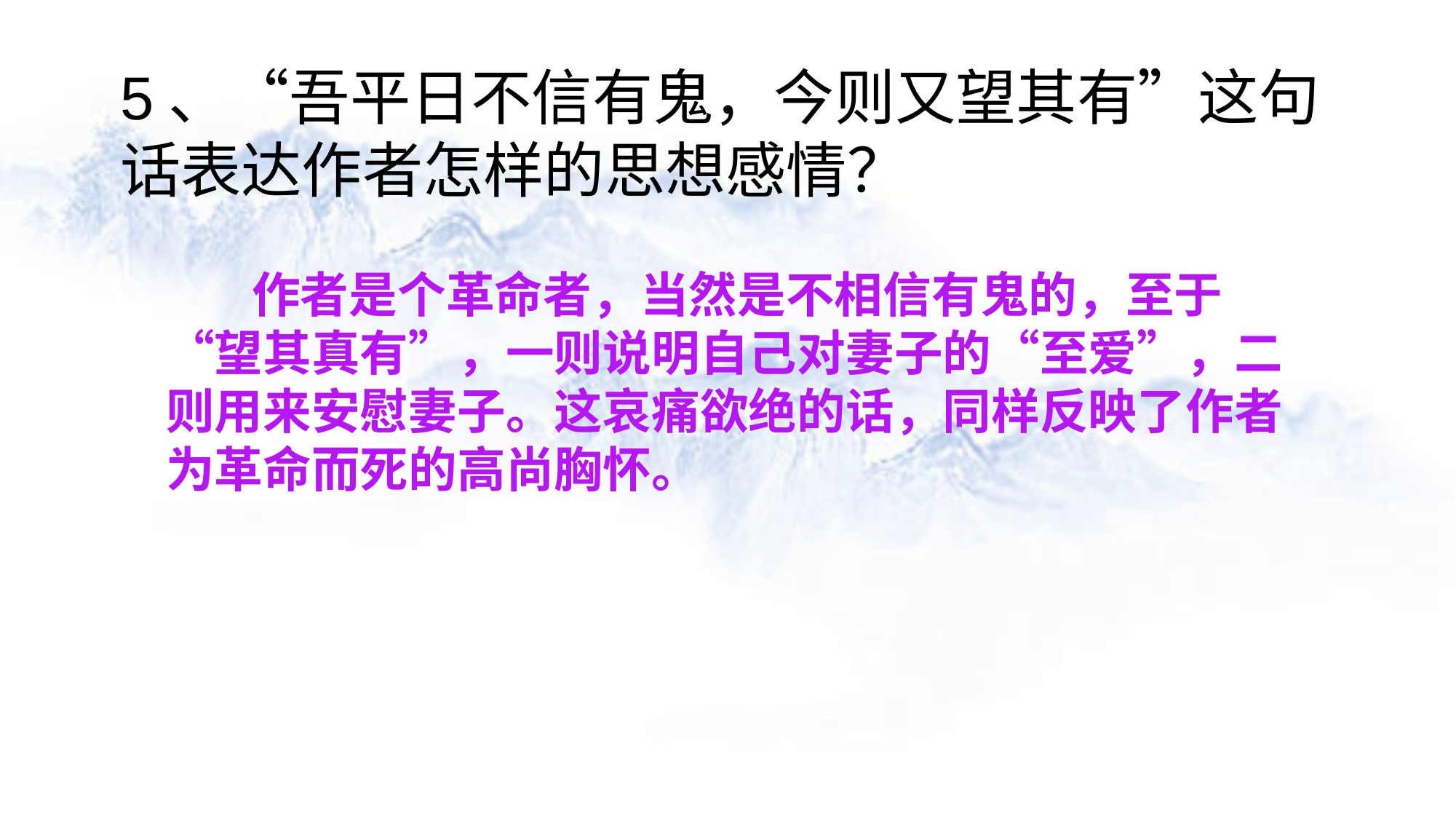

5、“吾平日不信有鬼，今则又望其有”这句话表达作者怎样的思想感情？
作者是个革命者，当然是不相信有鬼的，至于“望其真有”，一则说明自己对妻子的“至爱”，二则用来安慰妻子。这哀痛欲绝的话，同样反映了作者为革命而死的高尚胸怀。